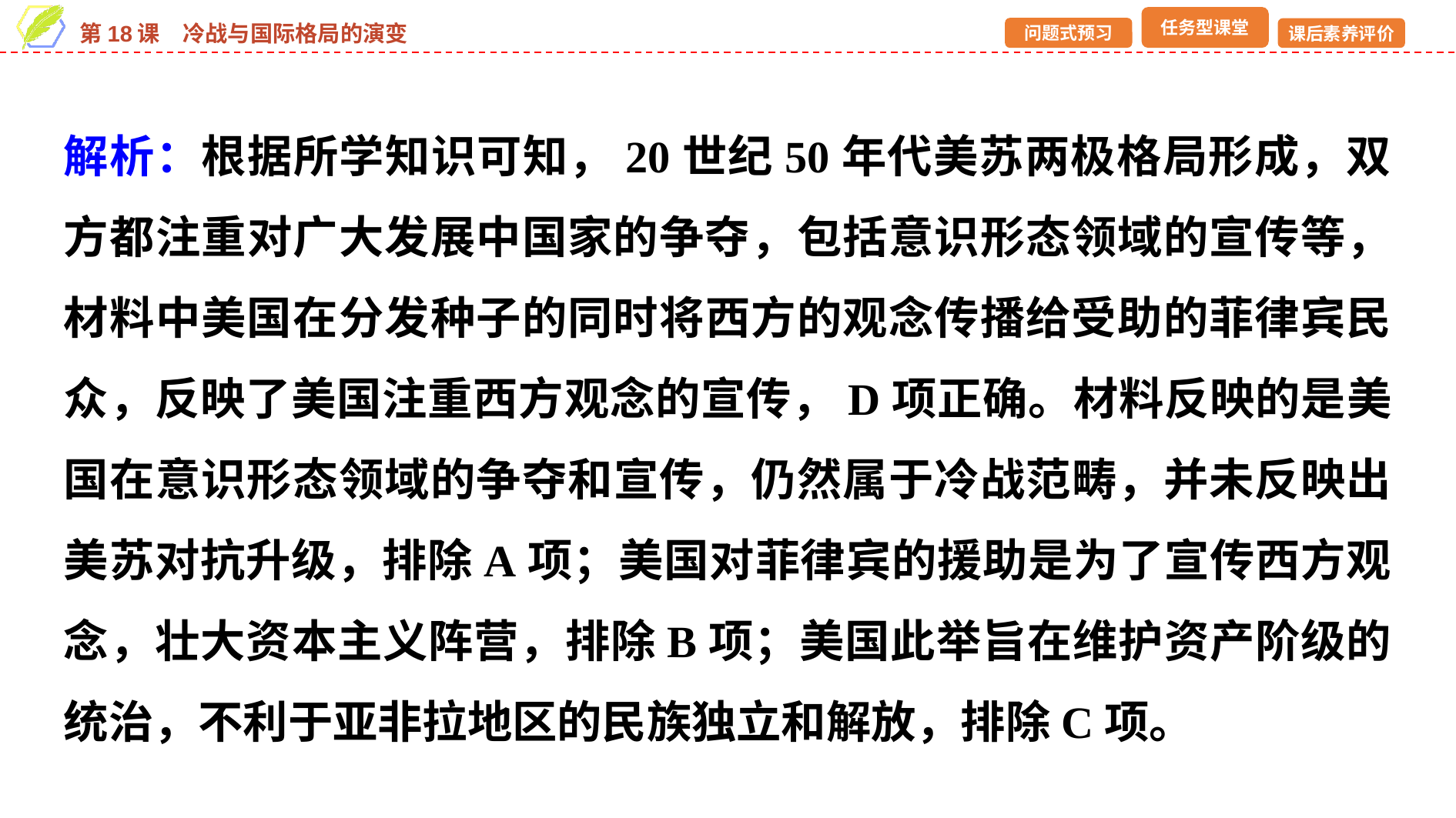

解析：根据所学知识可知，20世纪50年代美苏两极格局形成，双方都注重对广大发展中国家的争夺，包括意识形态领域的宣传等，材料中美国在分发种子的同时将西方的观念传播给受助的菲律宾民众，反映了美国注重西方观念的宣传，D项正确。材料反映的是美国在意识形态领域的争夺和宣传，仍然属于冷战范畴，并未反映出美苏对抗升级，排除A项；美国对菲律宾的援助是为了宣传西方观念，壮大资本主义阵营，排除B项；美国此举旨在维护资产阶级的统治，不利于亚非拉地区的民族独立和解放，排除C项。